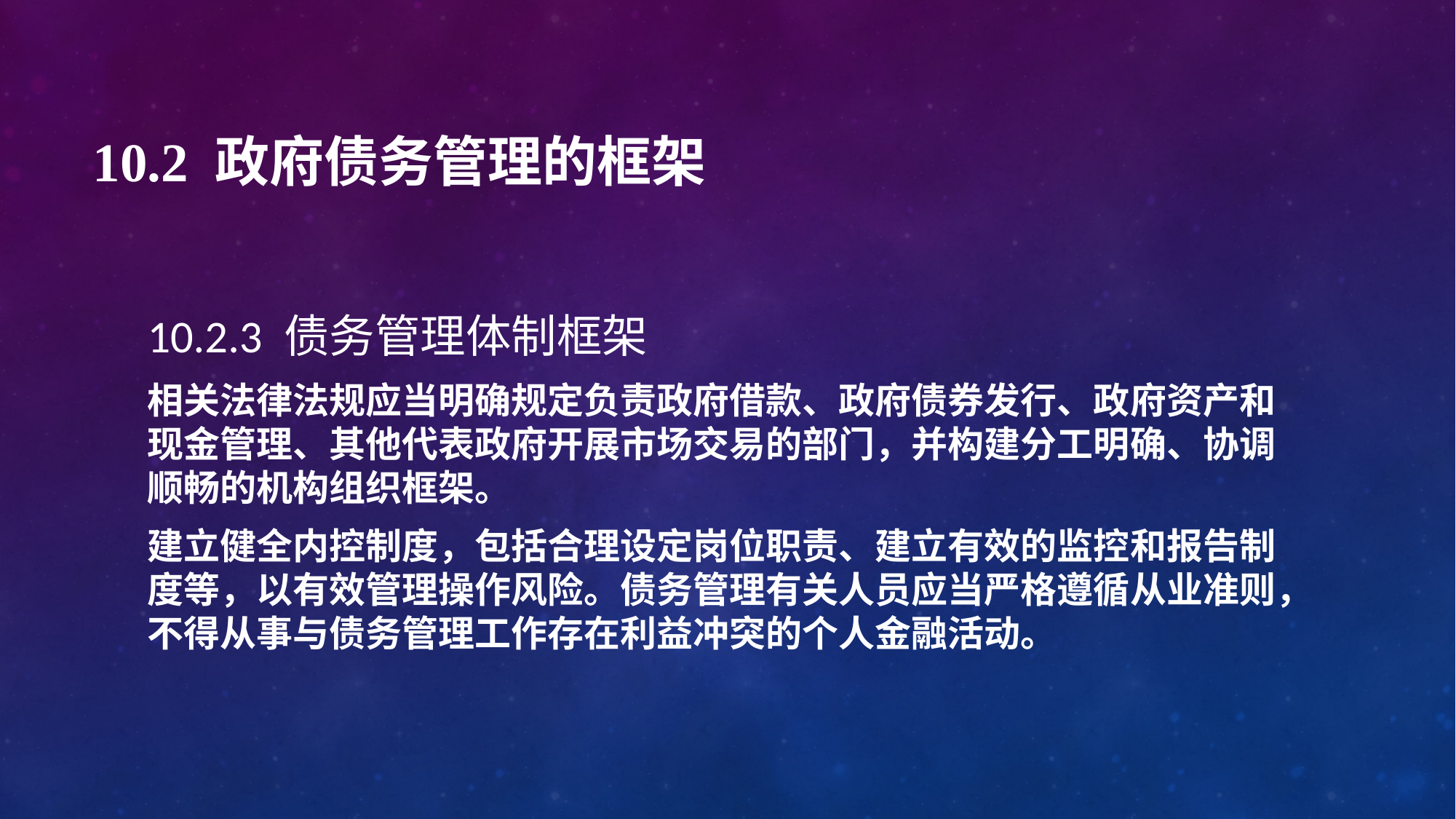

# 10.2 政府债务管理的框架
10.2.3 债务管理体制框架
相关法律法规应当明确规定负责政府借款、政府债券发行、政府资产和现金管理、其他代表政府开展市场交易的部门，并构建分工明确、协调顺畅的机构组织框架。
建立健全内控制度，包括合理设定岗位职责、建立有效的监控和报告制度等，以有效管理操作风险。债务管理有关人员应当严格遵循从业准则，不得从事与债务管理工作存在利益冲突的个人金融活动。